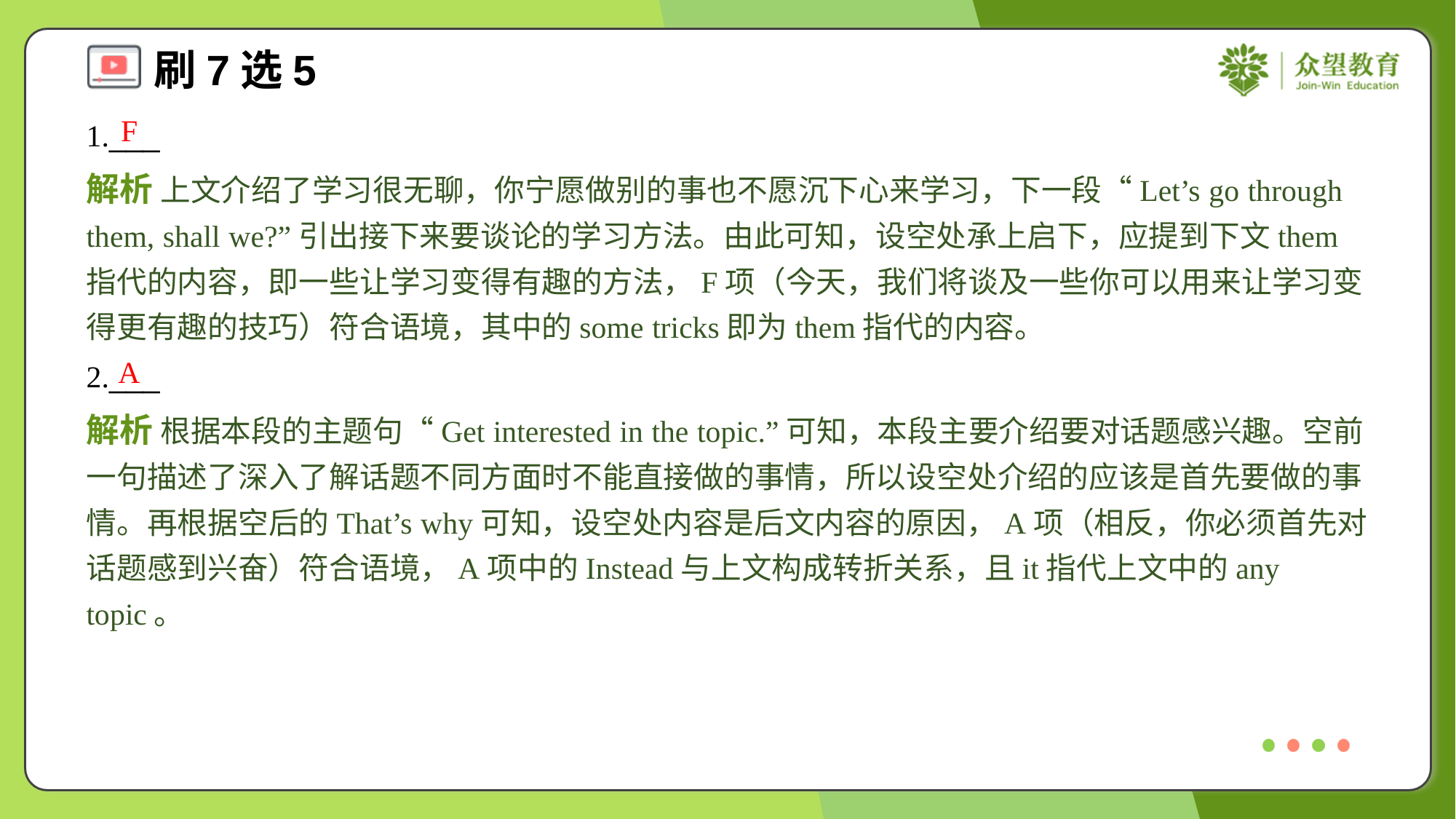

F
1.___
解析 上文介绍了学习很无聊，你宁愿做别的事也不愿沉下心来学习，下一段“Let’s go through them, shall we?”引出接下来要谈论的学习方法。由此可知，设空处承上启下，应提到下文them指代的内容，即一些让学习变得有趣的方法，F项（今天，我们将谈及一些你可以用来让学习变得更有趣的技巧）符合语境，其中的some tricks即为them指代的内容。
A
2.___
解析 根据本段的主题句“Get interested in the topic.”可知，本段主要介绍要对话题感兴趣。空前一句描述了深入了解话题不同方面时不能直接做的事情，所以设空处介绍的应该是首先要做的事情。再根据空后的That’s why可知，设空处内容是后文内容的原因，A项（相反，你必须首先对话题感到兴奋）符合语境，A项中的Instead与上文构成转折关系，且it指代上文中的any topic。